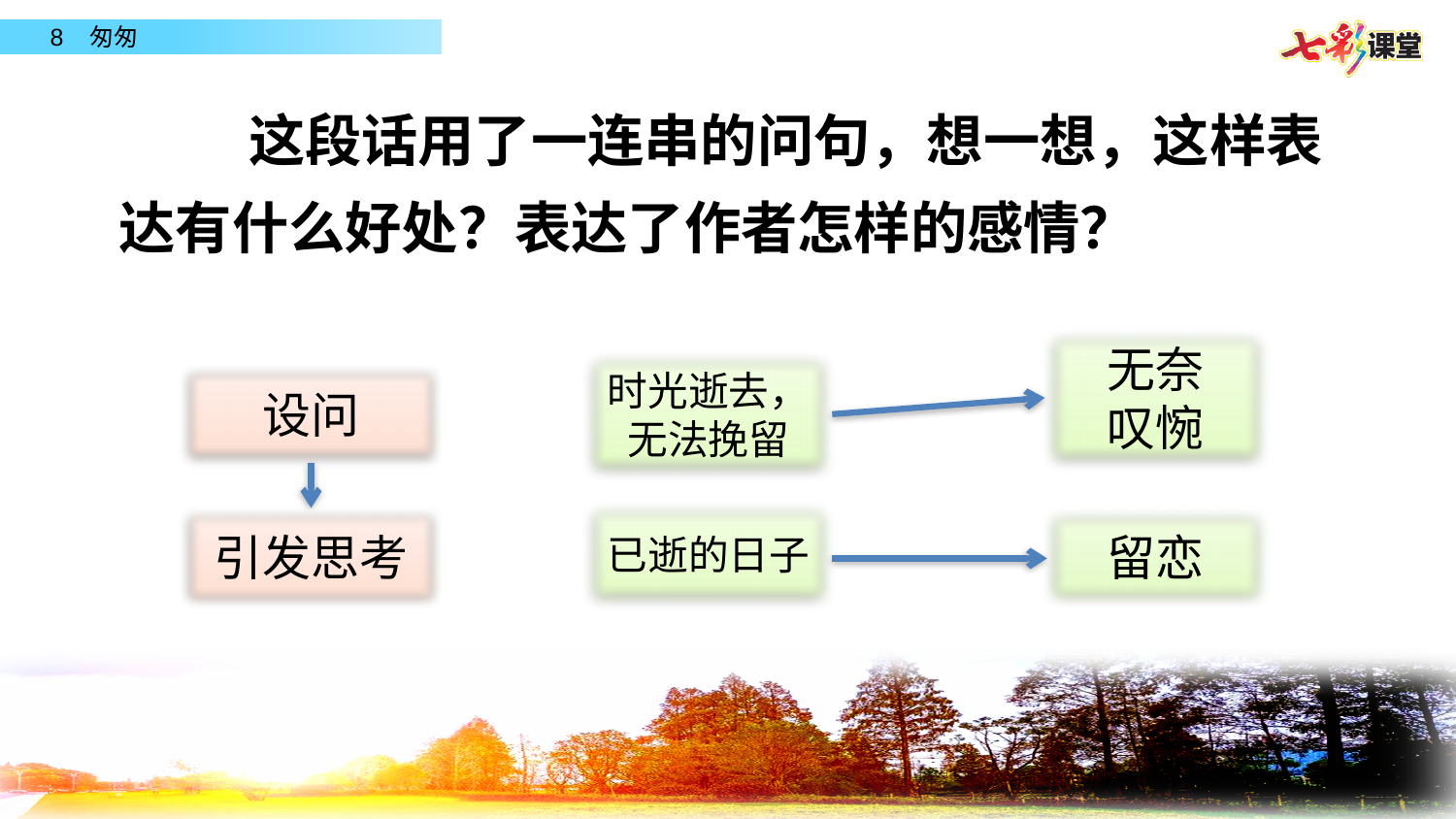

这段话用了一连串的问句，想一想，这样表达有什么好处？表达了作者怎样的感情？
无奈
叹惋
时光逝去，无法挽留
设问
已逝的日子
引发思考
留恋